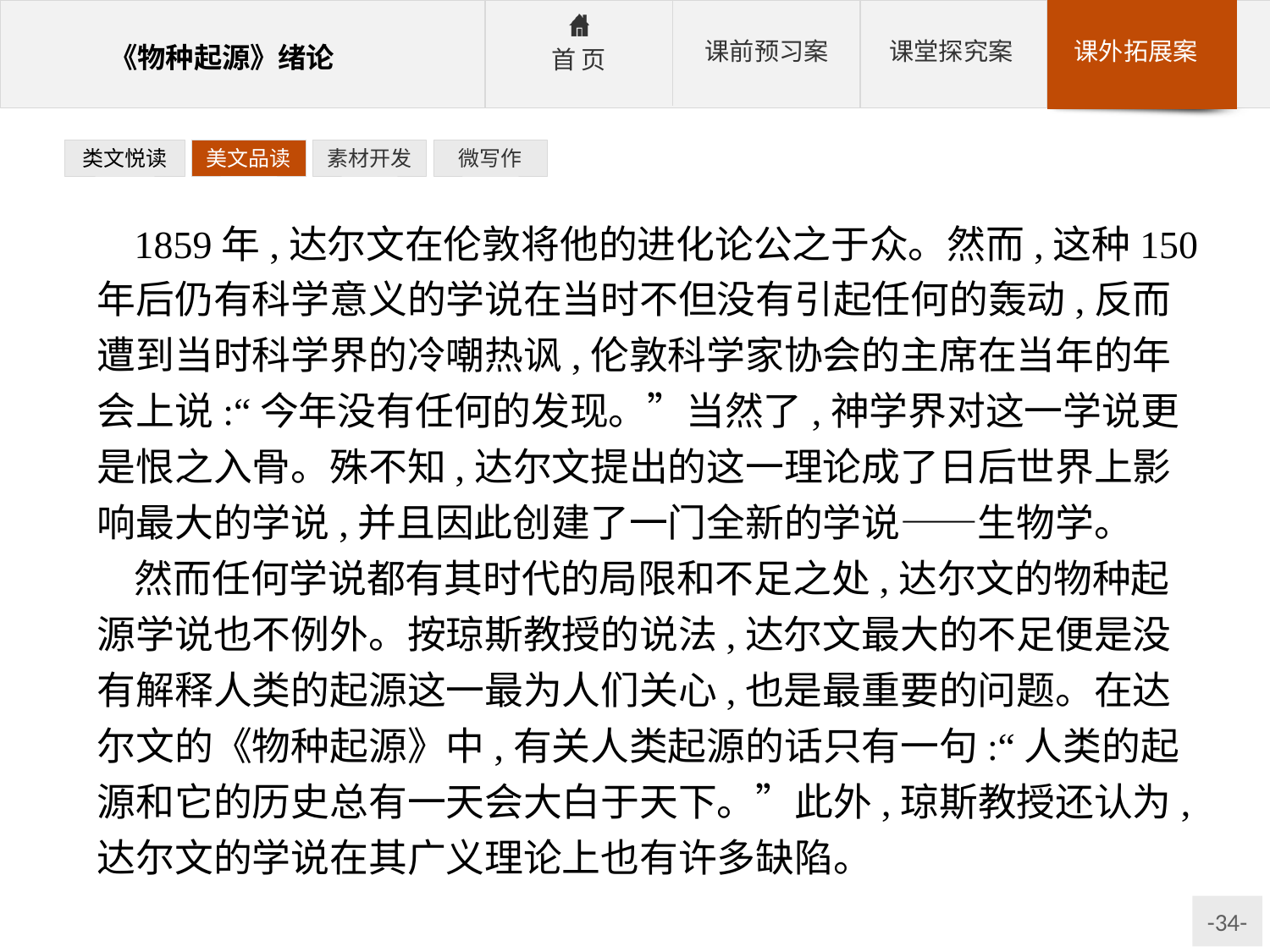

类文悦读
美文品读
素材开发
微写作
1859年,达尔文在伦敦将他的进化论公之于众。然而,这种150年后仍有科学意义的学说在当时不但没有引起任何的轰动,反而遭到当时科学界的冷嘲热讽,伦敦科学家协会的主席在当年的年会上说:“今年没有任何的发现。”当然了,神学界对这一学说更是恨之入骨。殊不知,达尔文提出的这一理论成了日后世界上影响最大的学说,并且因此创建了一门全新的学说——生物学。
然而任何学说都有其时代的局限和不足之处,达尔文的物种起源学说也不例外。按琼斯教授的说法,达尔文最大的不足便是没有解释人类的起源这一最为人们关心,也是最重要的问题。在达尔文的《物种起源》中,有关人类起源的话只有一句:“人类的起源和它的历史总有一天会大白于天下。”此外,琼斯教授还认为,达尔文的学说在其广义理论上也有许多缺陷。